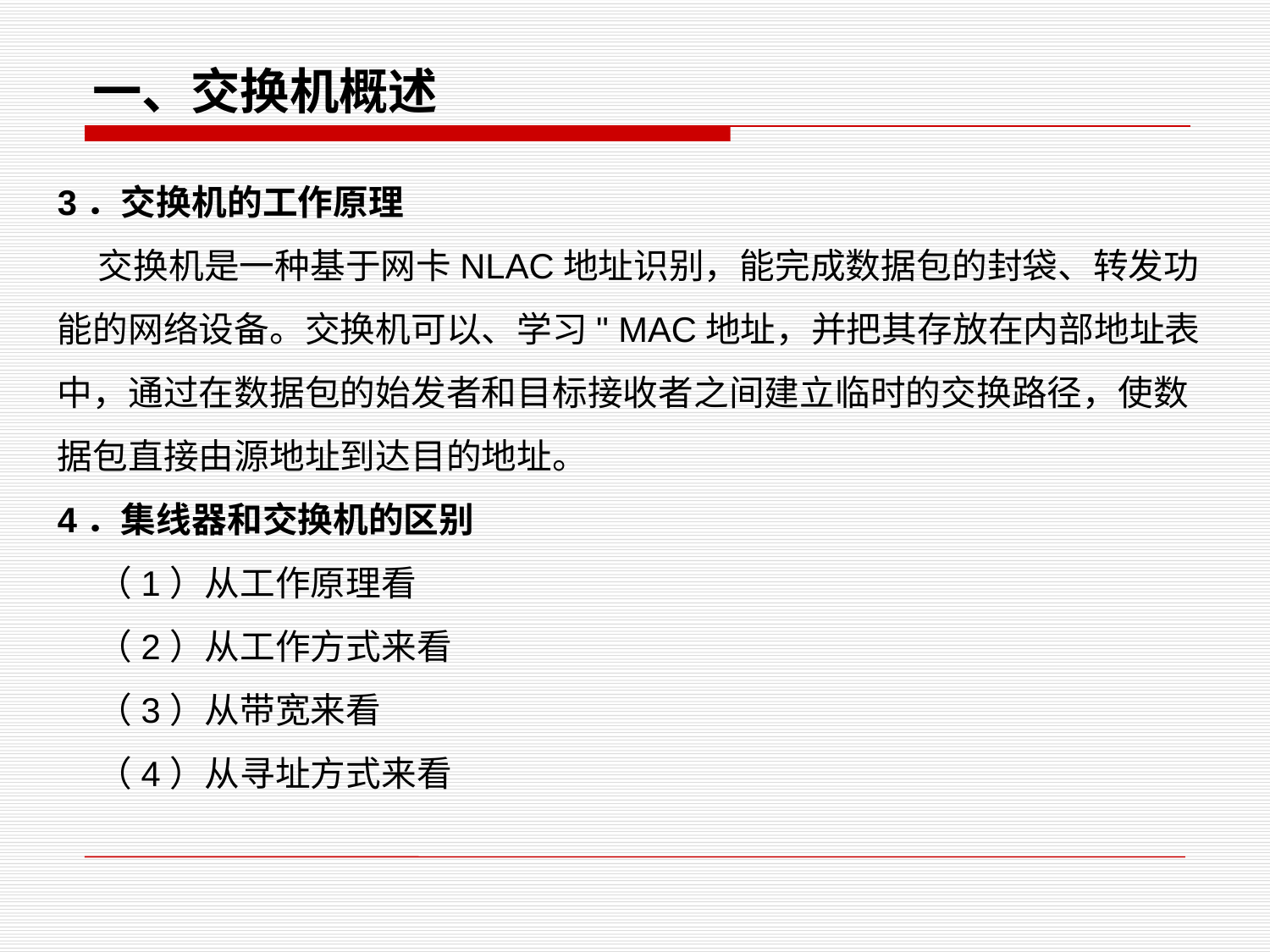

一、交换机概述
3．交换机的工作原理
    交换机是一种基于网卡NLAC地址识别，能完成数据包的封袋、转发功能的网络设备。交换机可以、学习" MAC地址，并把其存放在内部地址表中，通过在数据包的始发者和目标接收者之间建立临时的交换路径，使数据包直接由源地址到达目的地址。
4．集线器和交换机的区别
    （1）从工作原理看
    （2）从工作方式来看
    （3）从带宽来看
    （4）从寻址方式来看

55